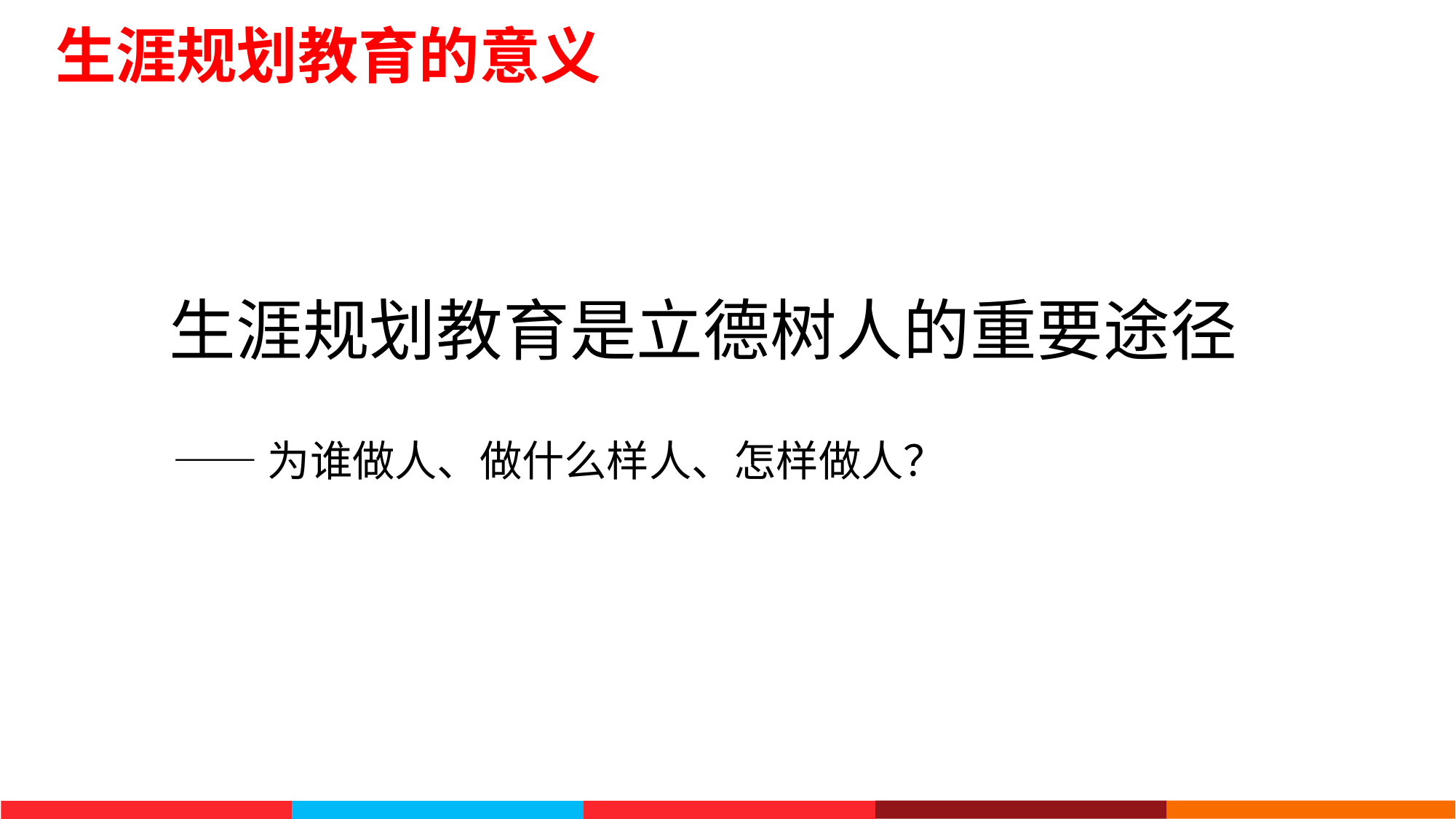

生涯规划教育的意义
生涯规划教育是立德树人的重要途径
——为谁做人、做什么样人、怎样做人？